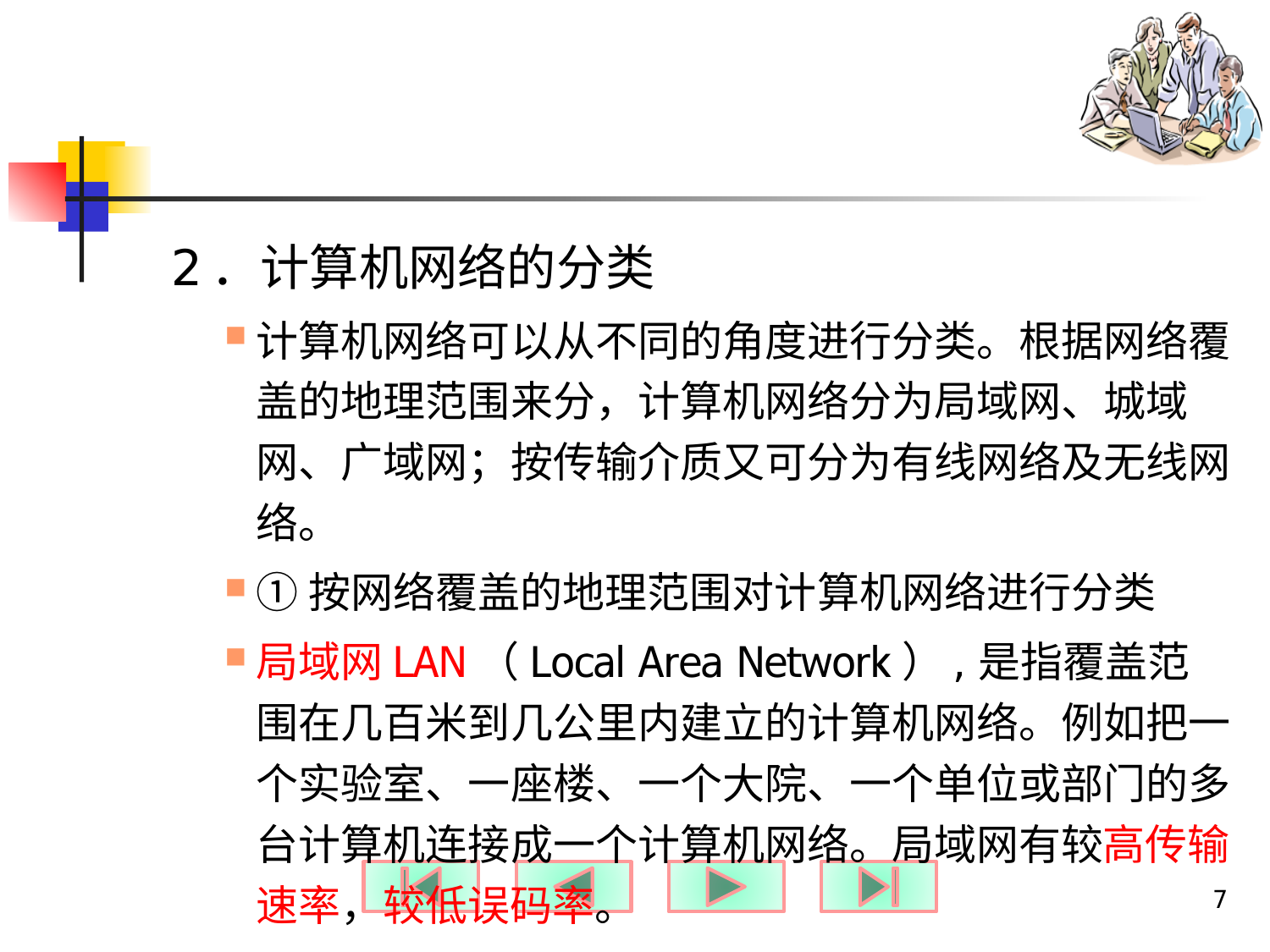

#
2．计算机网络的分类
计算机网络可以从不同的角度进行分类。根据网络覆盖的地理范围来分，计算机网络分为局域网、城域网、广域网；按传输介质又可分为有线网络及无线网络。
①按网络覆盖的地理范围对计算机网络进行分类
局域网LAN（Local Area Network）,是指覆盖范围在几百米到几公里内建立的计算机网络。例如把一个实验室、一座楼、一个大院、一个单位或部门的多台计算机连接成一个计算机网络。局域网有较高传输速率，较低误码率。
7